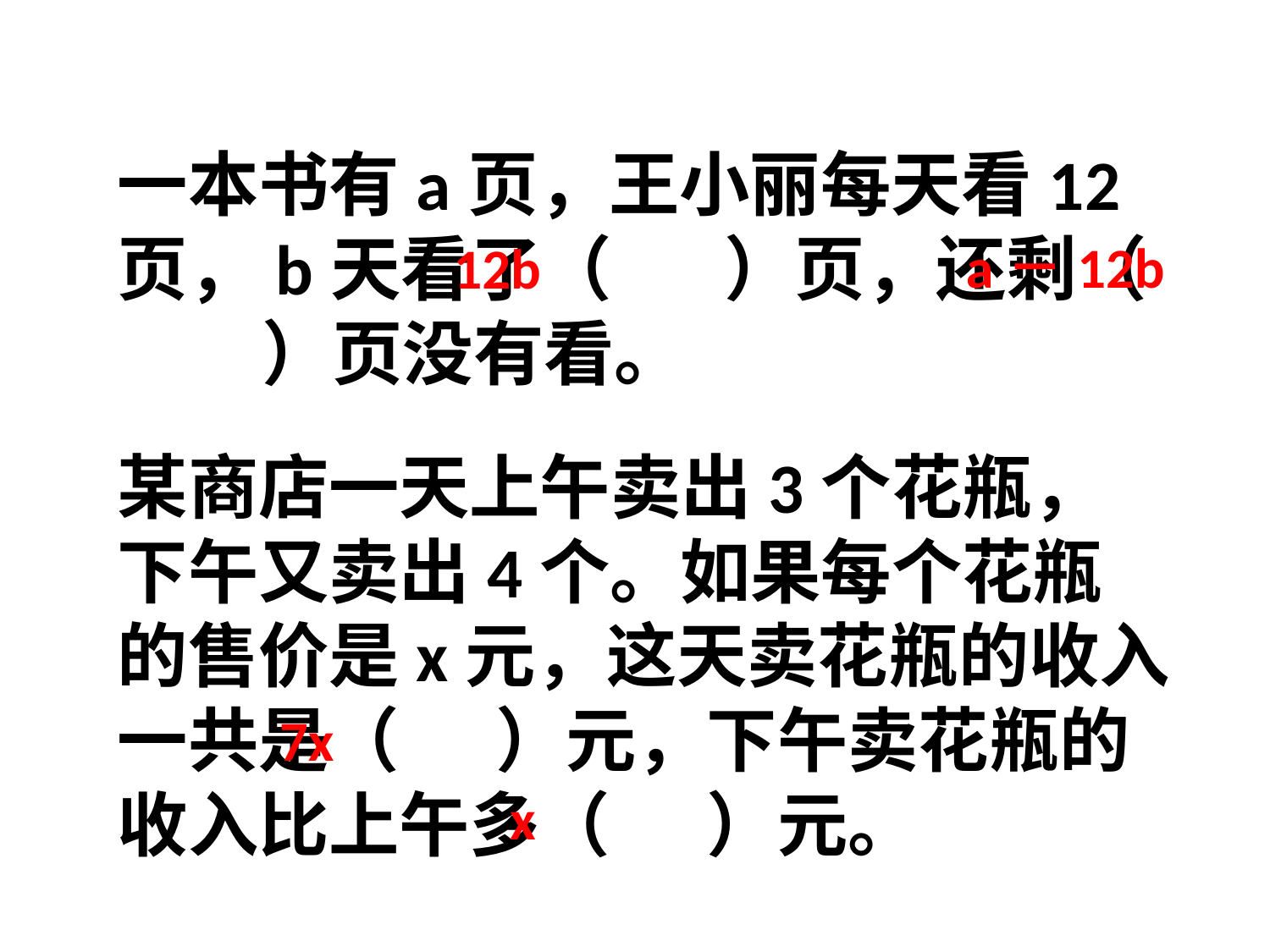

# 一本书有a页，王小丽每天看12页，b天看了（       ）页，还剩（          ）页没有看。
a－12b
12b
某商店一天上午卖出3个花瓶，下午又卖出4个。如果每个花瓶的售价是x元，这天卖花瓶的收入一共是（      ）元，下午卖花瓶的收入比上午多（      ）元。
7x
x